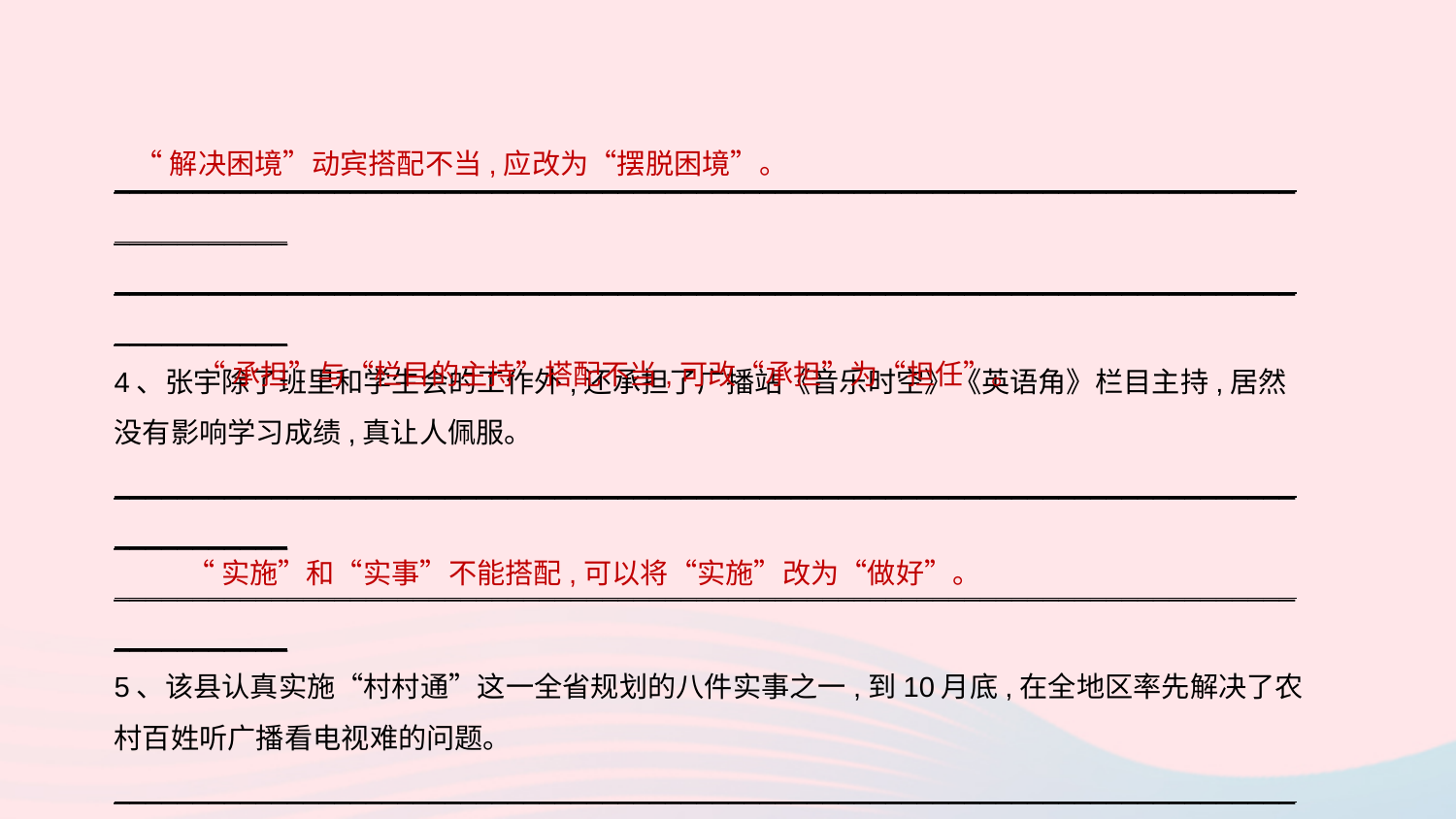

“解决困境”动宾搭配不当,应改为“摆脱困境”。
______________________________________________________________________________________
______________________________________________________________________________________
4、张宇除了班里和学生会的工作外,还承担了广播站《音乐时空》《英语角》栏目主持,居然没有影响学习成绩,真让人佩服。
______________________________________________________________________________________
______________________________________________________________________________________
5、该县认真实施“村村通”这一全省规划的八件实事之一,到10月底,在全地区率先解决了农村百姓听广播看电视难的问题。
______________________________________________________________________________________ ______________________________________________________________________________________
“承担”与“栏目的主持”搭配不当,可改“承担”为“担任”。
“实施”和“实事”不能搭配,可以将“实施”改为“做好”。